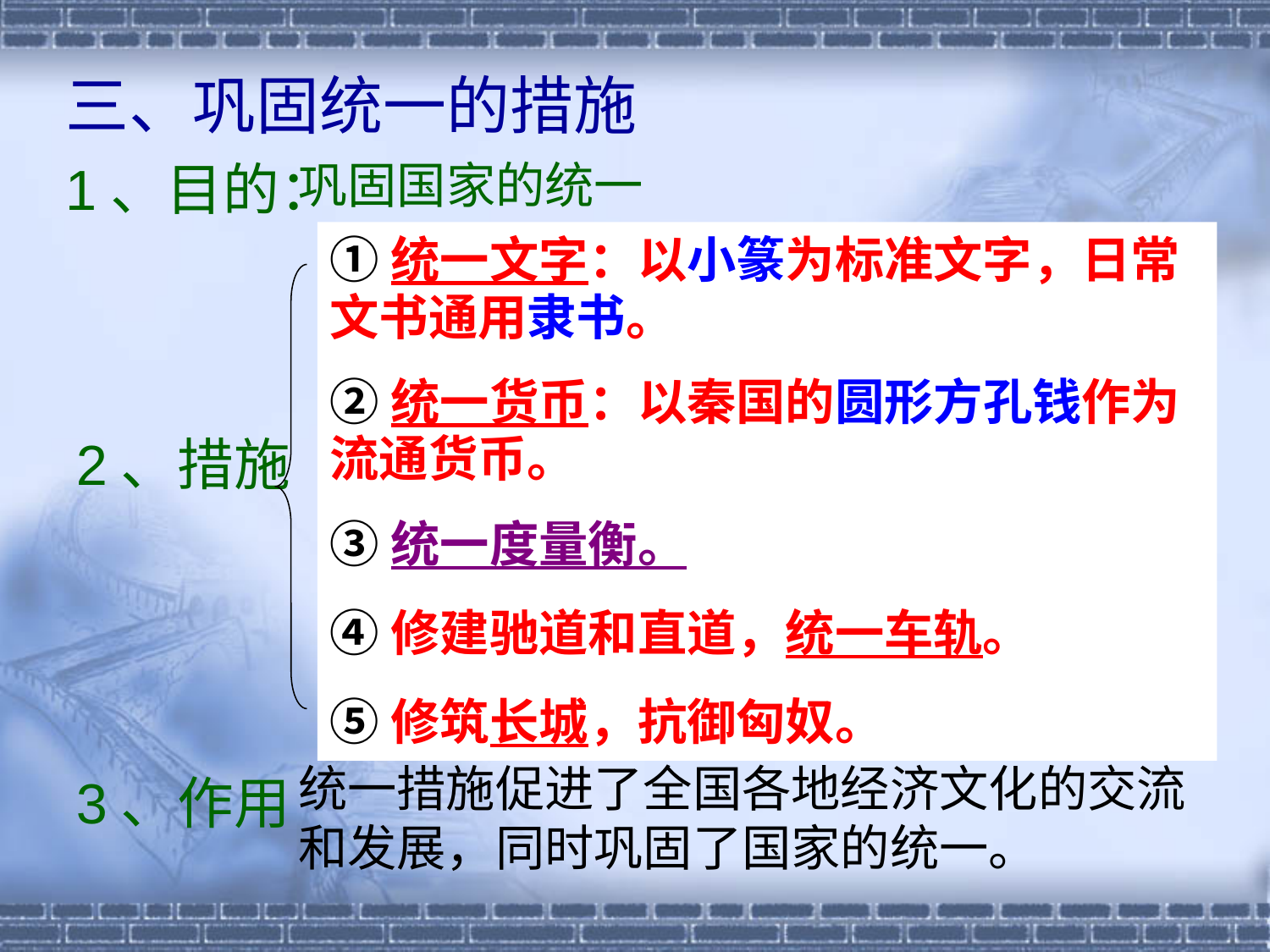

三、巩固统一的措施
1、目的：
巩固国家的统一
①统一文字：以小篆为标准文字，日常文书通用隶书。
②统一货币：以秦国的圆形方孔钱作为流通货币。
③统一度量衡。
④修建驰道和直道，统一车轨。
⑤修筑长城，抗御匈奴。

2、措施
统一措施促进了全国各地经济文化的交流和发展，同时巩固了国家的统一。
3、作用